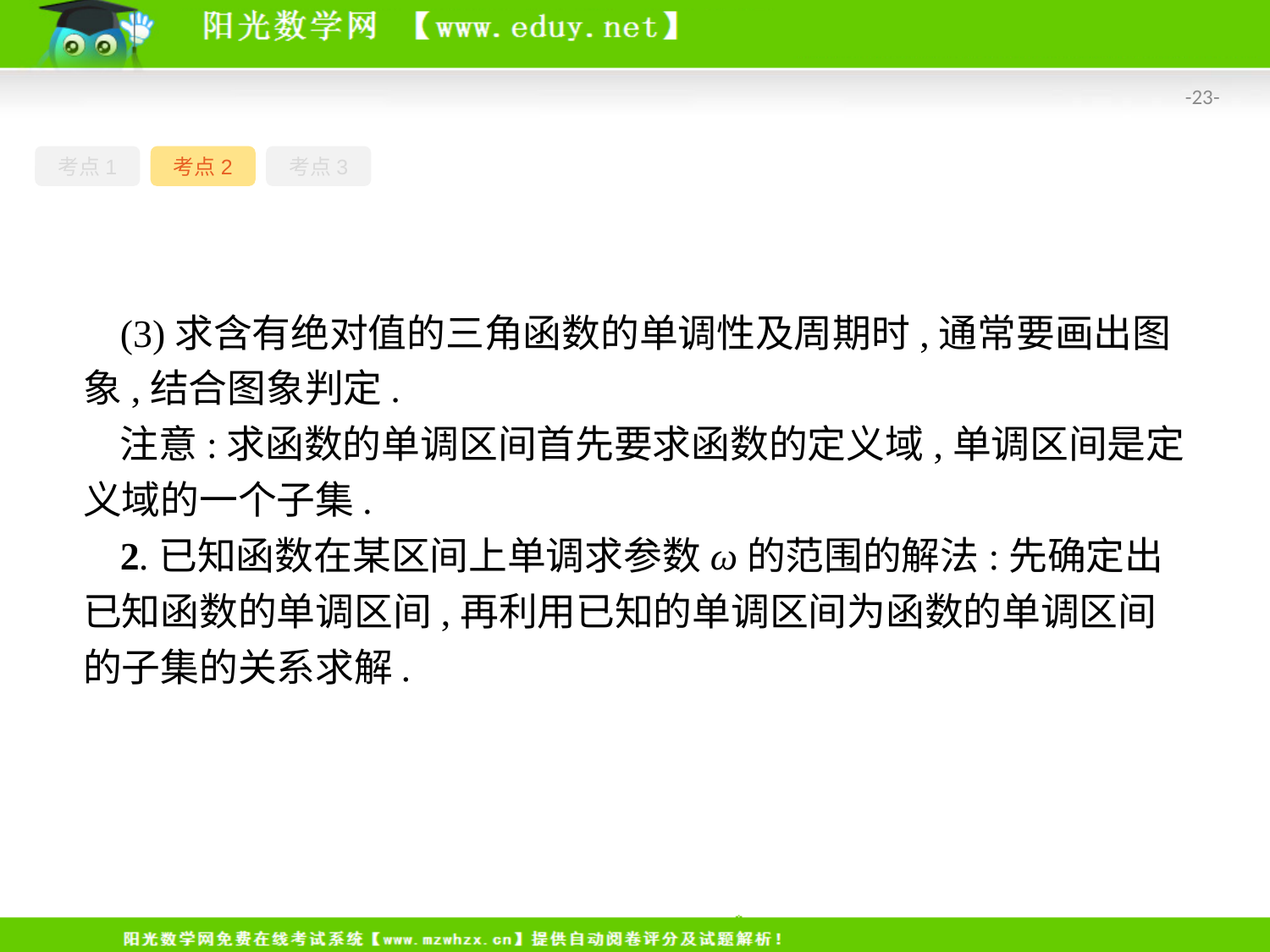

-23-
考点1
考点2
考点3
(3)求含有绝对值的三角函数的单调性及周期时,通常要画出图象,结合图象判定.
注意:求函数的单调区间首先要求函数的定义域,单调区间是定义域的一个子集.
2.已知函数在某区间上单调求参数ω的范围的解法:先确定出已知函数的单调区间,再利用已知的单调区间为函数的单调区间的子集的关系求解.